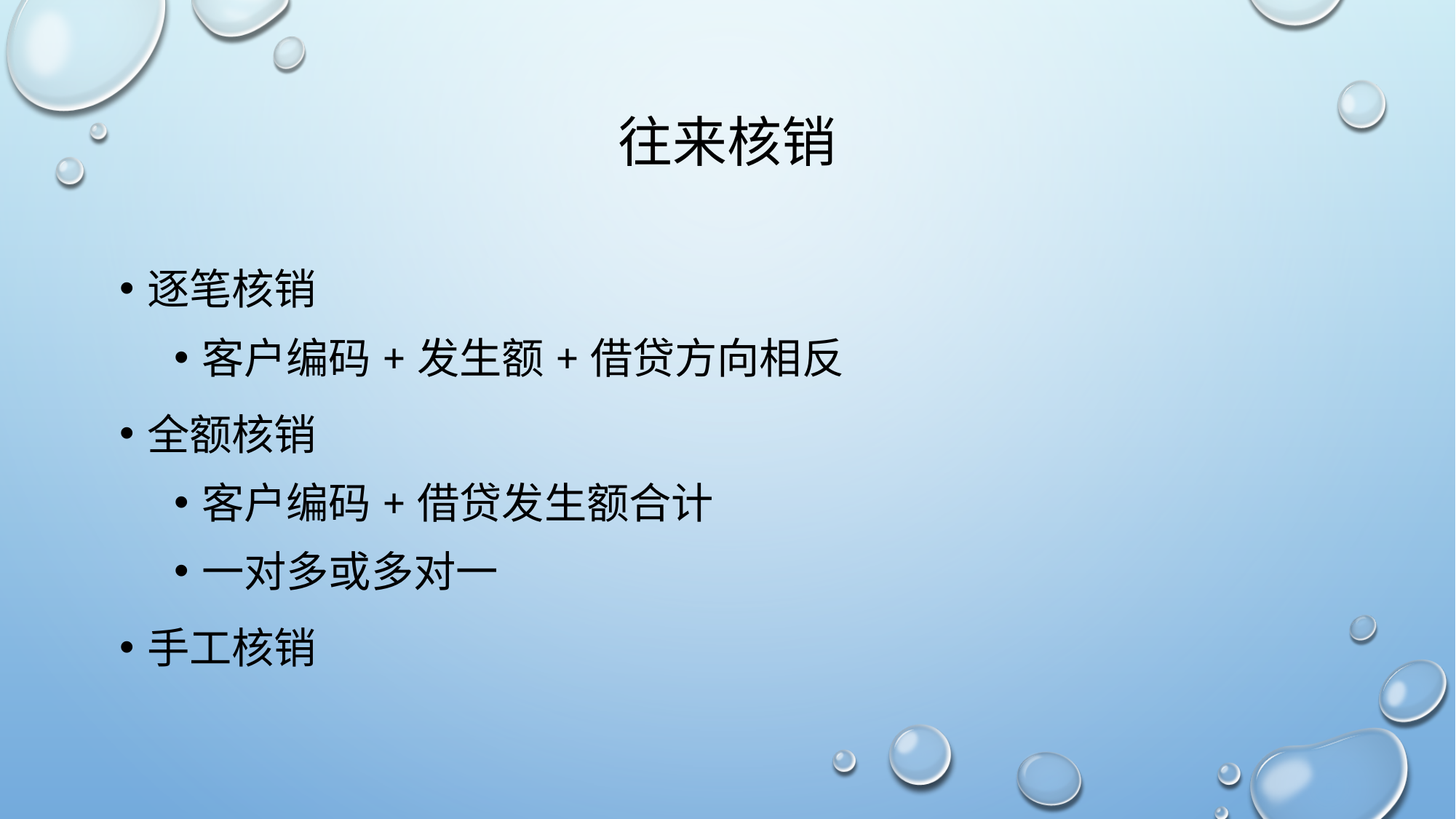

# 往来核销
逐笔核销
客户编码+发生额+借贷方向相反
全额核销
客户编码+借贷发生额合计
一对多或多对一
手工核销